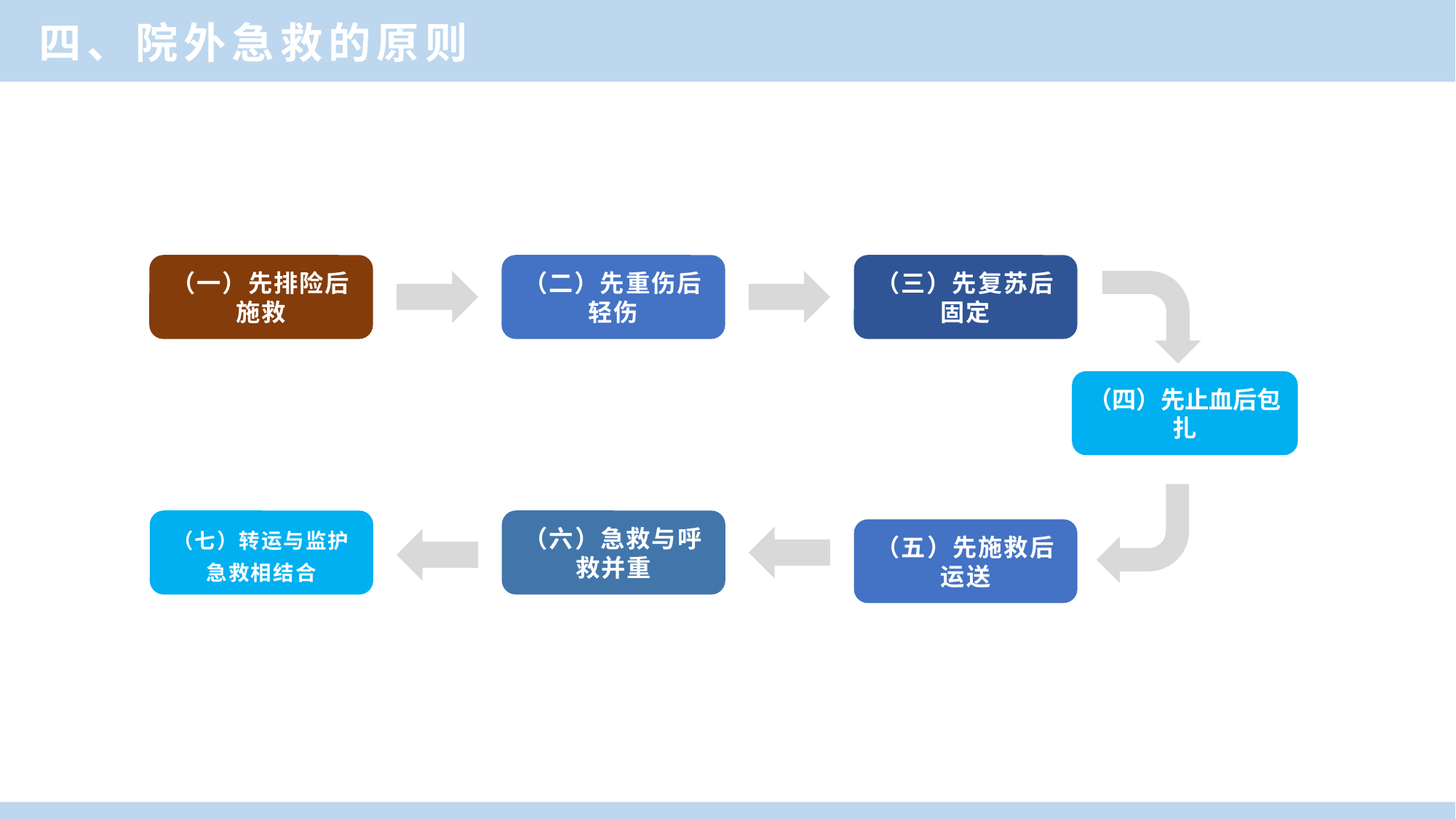

四、院外急救的原则
（一）先排险后施救

（二）先重伤后轻伤

（三）先复苏后固定

（四）先止血后包扎

（五）先施救后运送
（七）转运与监护急救相结合

（六）急救与呼救并重